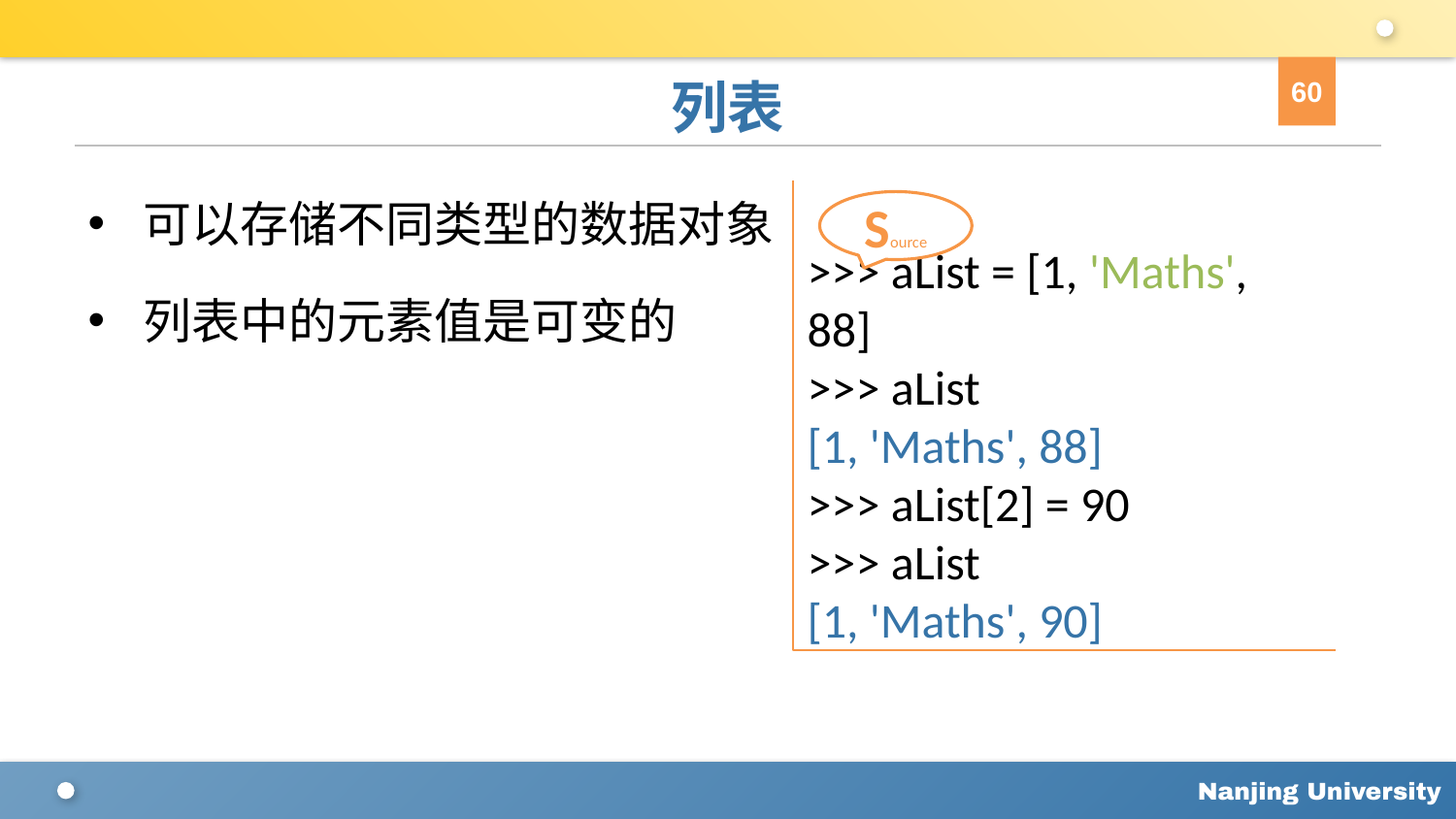

60
# 列表
可以存储不同类型的数据对象
列表中的元素值是可变的

>>> aList = [1, 'Maths', 88]
>>> aList
[1, 'Maths', 88]
>>> aList[2] = 90
>>> aList
[1, 'Maths', 90]
Source